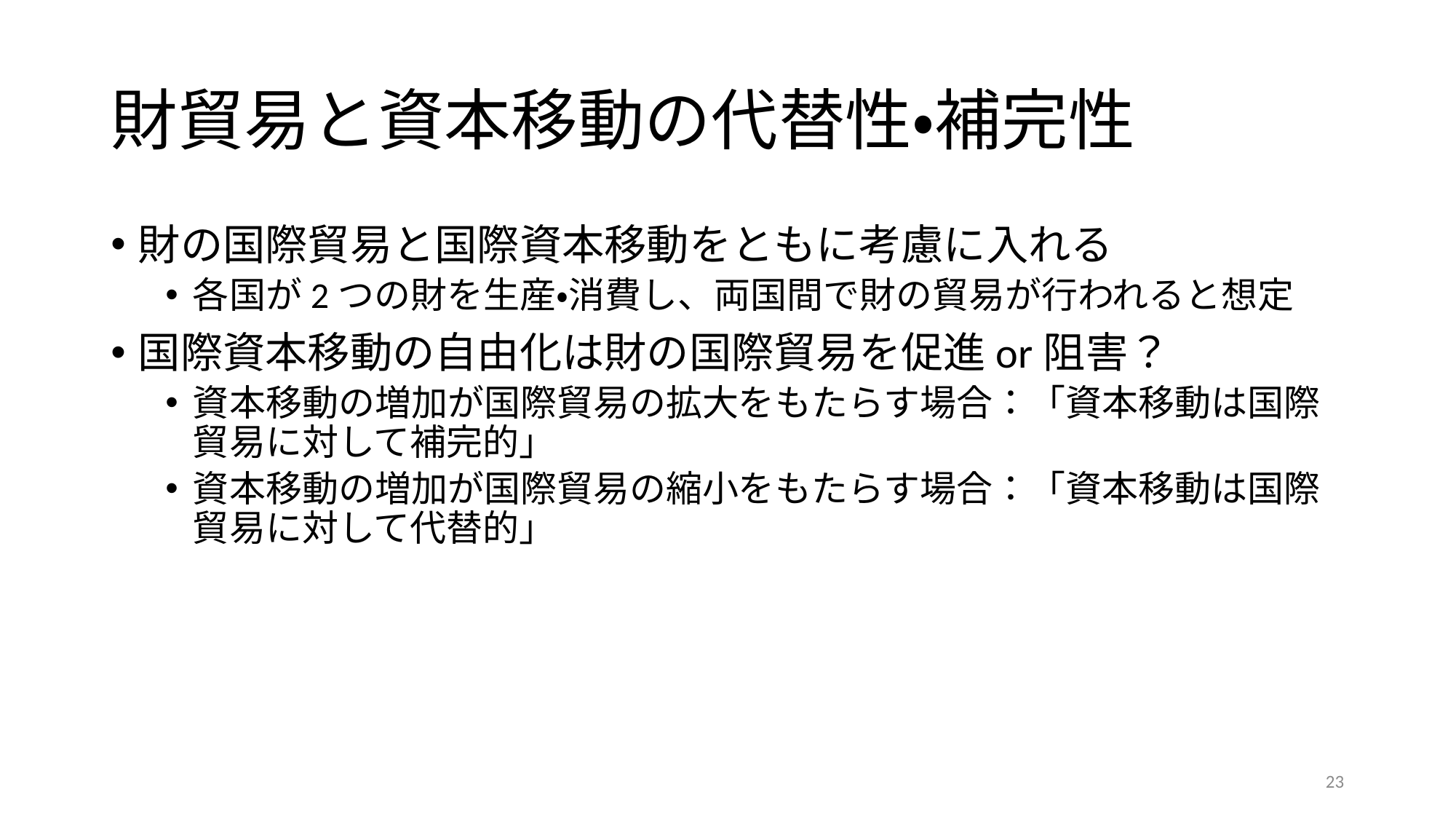

# 財貿易と資本移動の代替性・補完性
財の国際貿易と国際資本移動をともに考慮に入れる
各国が2つの財を生産・消費し、両国間で財の貿易が行われると想定
国際資本移動の自由化は財の国際貿易を促進or阻害？
資本移動の増加が国際貿易の拡大をもたらす場合：「資本移動は国際貿易に対して補完的」
資本移動の増加が国際貿易の縮小をもたらす場合：「資本移動は国際貿易に対して代替的」
23